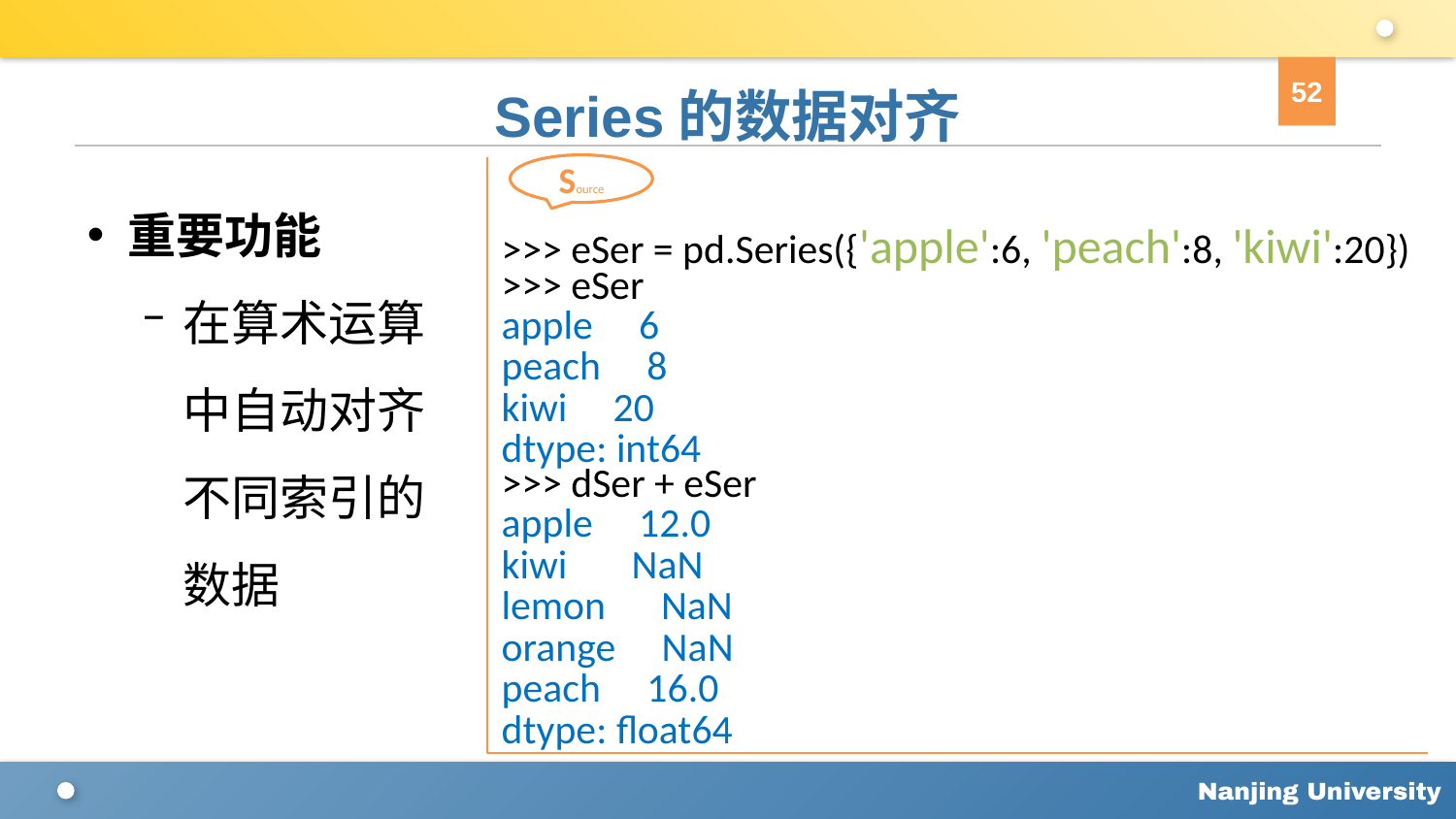

52
# Series的数据对齐
Source

>>> eSer = pd.Series({'apple':6, 'peach':8, 'kiwi':20})
>>> eSer
apple     6
peach     8
kiwi     20
dtype: int64
>>> dSer + eSer
apple     12.0
kiwi       NaN
lemon      NaN
orange     NaN
peach     16.0
dtype: float64
重要功能
在算术运算中自动对齐不同索引的数据